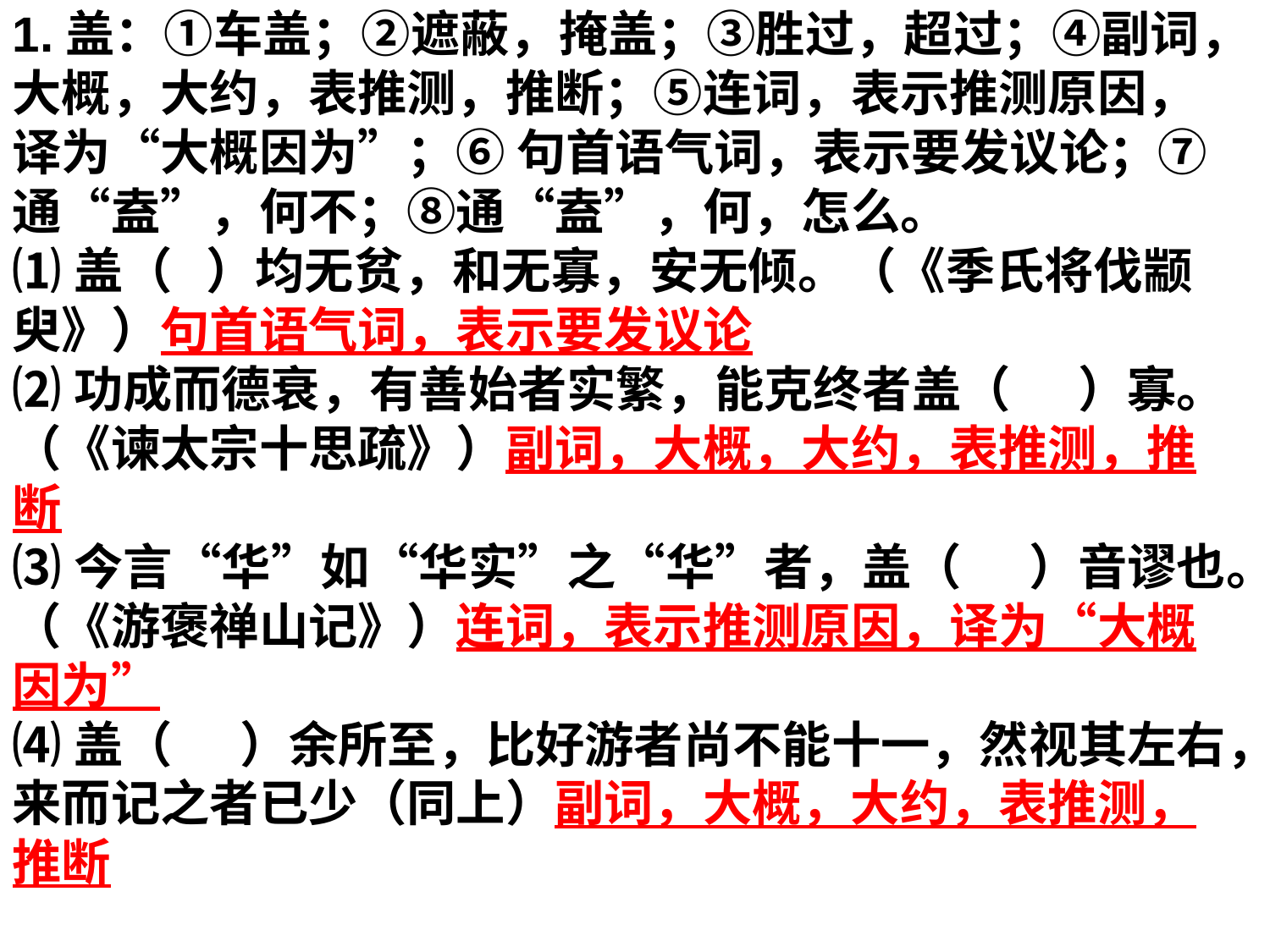

1.盖：①车盖；②遮蔽，掩盖；③胜过，超过；④副词，大概，大约，表推测，推断；⑤连词，表示推测原因，译为“大概因为”；⑥ 句首语气词，表示要发议论；⑦通“盍”，何不；⑧通“盍”，何，怎么。
⑴盖（   ）均无贫，和无寡，安无倾。（《季氏将伐颛臾》）句首语气词，表示要发议论
⑵功成而德衰，有善始者实繁，能克终者盖（      ）寡。（《谏太宗十思疏》）副词，大概，大约，表推测，推断
⑶今言“华”如“华实”之“华”者，盖（      ）音谬也。（《游褒禅山记》）连词，表示推测原因，译为“大概因为”
⑷盖（      ）余所至，比好游者尚不能十一，然视其左右，来而记之者已少（同上）副词，大概，大约，表推测，推断